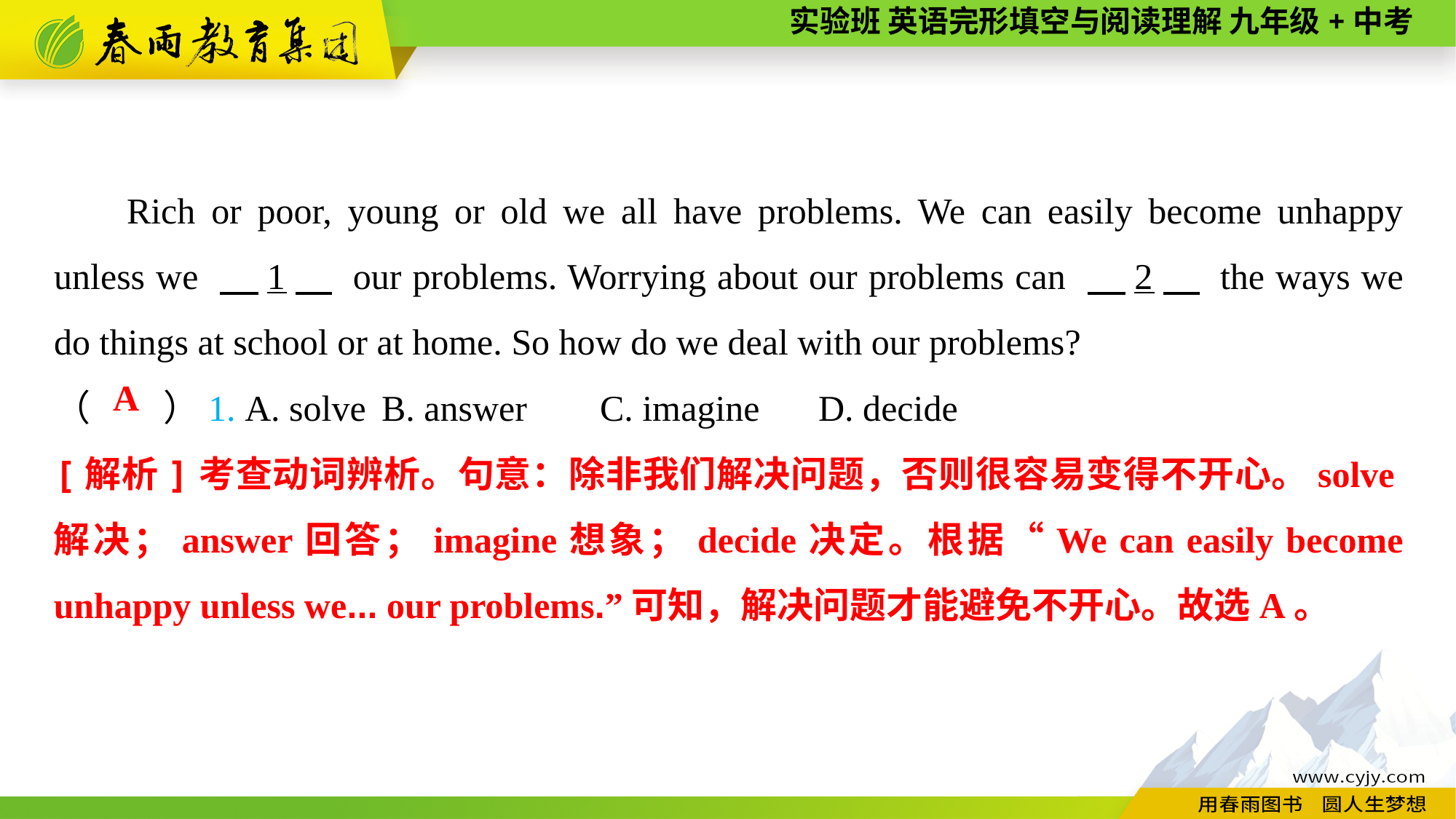

Rich or poor, young or old we all have problems. We can easily become unhappy unless we 　1　 our problems. Worrying about our problems can 　2　 the ways we do things at school or at home. So how do we deal with our problems?
（　　）1. A. solve	B. answer	C. imagine	D. decide
A
[解析]考查动词辨析。句意：除非我们解决问题，否则很容易变得不开心。solve解决；answer回答；imagine想象；decide决定。根据“We can easily become unhappy unless we... our problems.”可知，解决问题才能避免不开心。故选A。